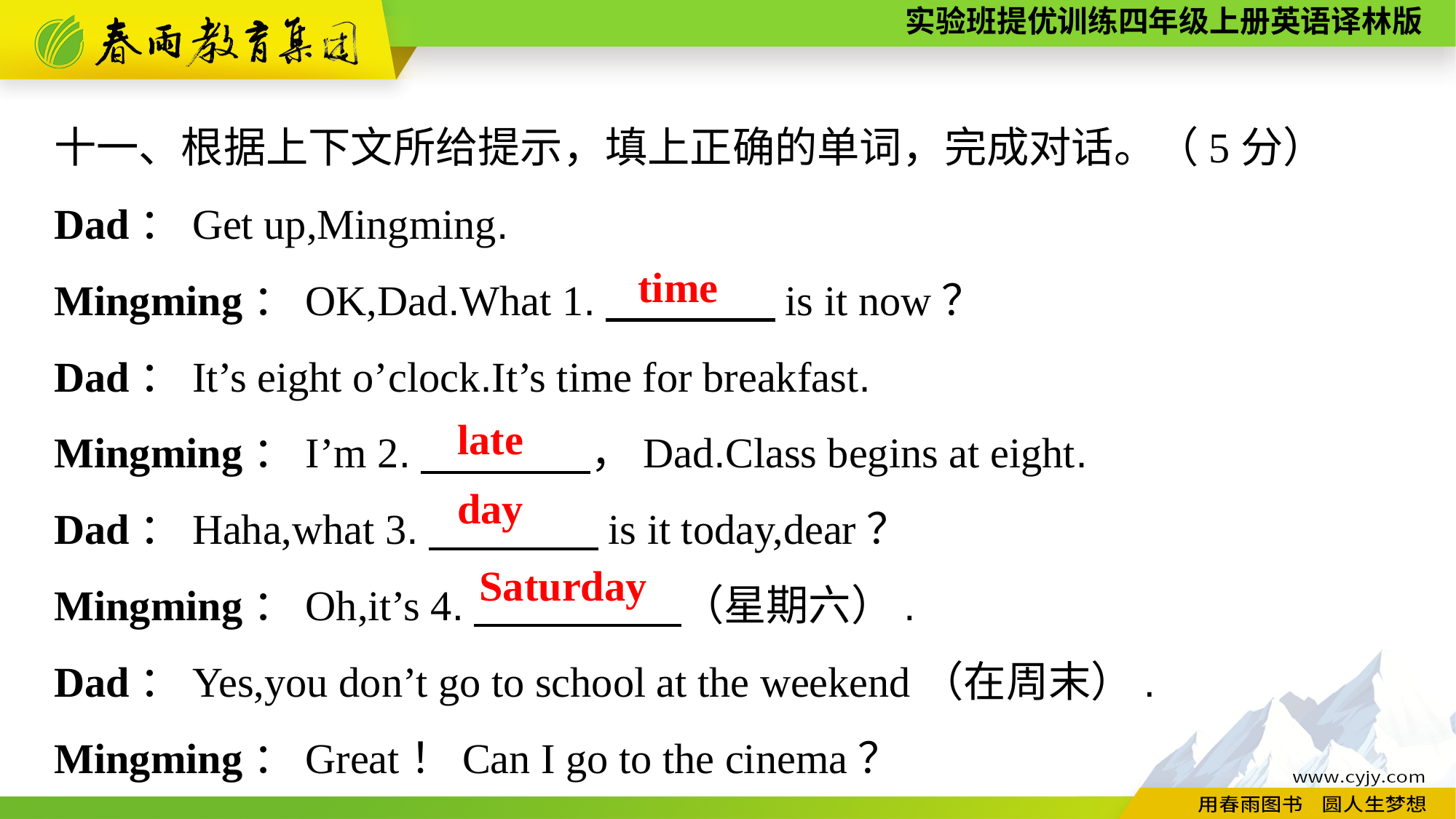

十一、根据上下文所给提示，填上正确的单词，完成对话。（5分）
Dad：Get up,Mingming.
Mingming：OK,Dad.What 1.　　　　is it now？
Dad：It’s eight o’clock.It’s time for breakfast.
Mingming：I’m 2.　　　　，Dad.Class begins at eight.
Dad：Haha,what 3.　　　　is it today,dear？
Mingming：Oh,it’s 4.　　    　　（星期六）.
Dad：Yes,you don’t go to school at the weekend（在周末）.
Mingming：Great！Can I go to the cinema？
 time
 late
day
Saturday